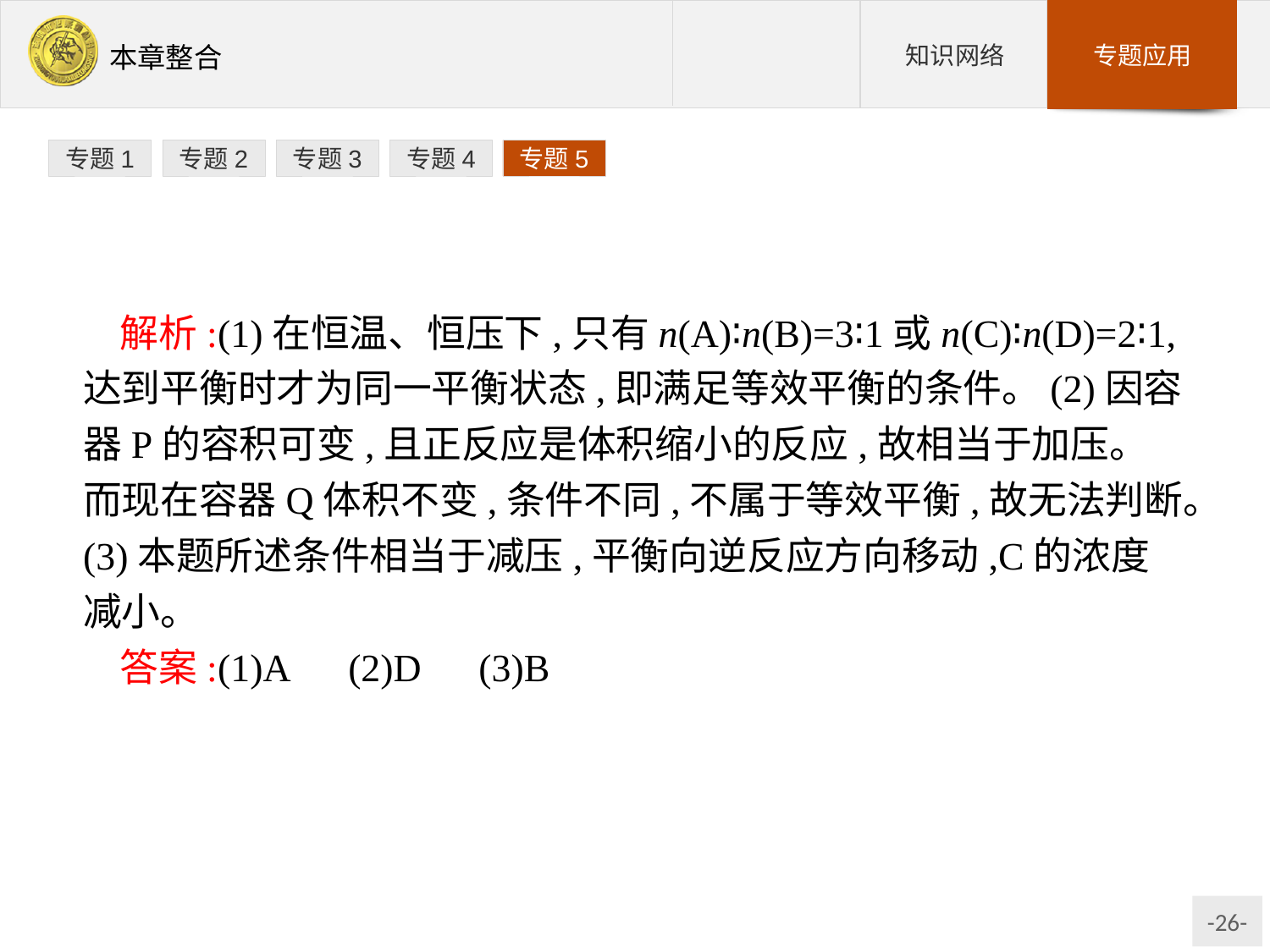

专题1
专题2
专题3
专题4
专题5
解析:(1)在恒温、恒压下,只有n(A)∶n(B)=3∶1或n(C)∶n(D)=2∶1,达到平衡时才为同一平衡状态,即满足等效平衡的条件。(2)因容器P的容积可变,且正反应是体积缩小的反应,故相当于加压。而现在容器Q体积不变,条件不同,不属于等效平衡,故无法判断。(3)本题所述条件相当于减压,平衡向逆反应方向移动,C的浓度减小。
答案:(1)A　(2)D　(3)B